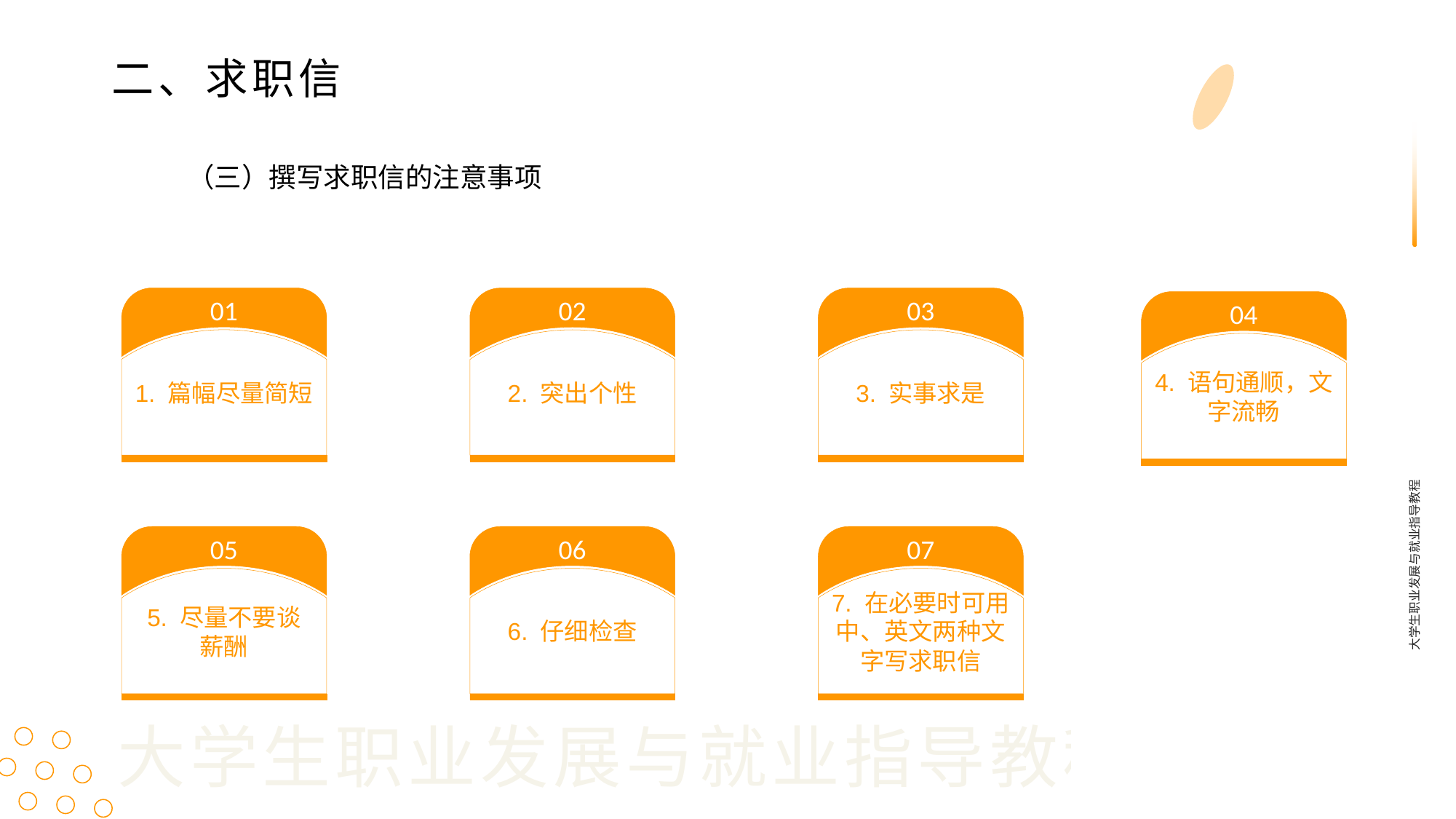

二、求职信

（三）撰写求职信的注意事项

01
1. 篇幅尽量简短

02
2. 突出个性

03
3. 实事求是

04
4. 语句通顺，文字流畅

大学生职业发展与就业指导教程
05
5. 尽量不要谈
薪酬

06
6. 仔细检查

07
7. 在必要时可用中、英文两种文字写求职信

大学生职业发展与就业指导教程